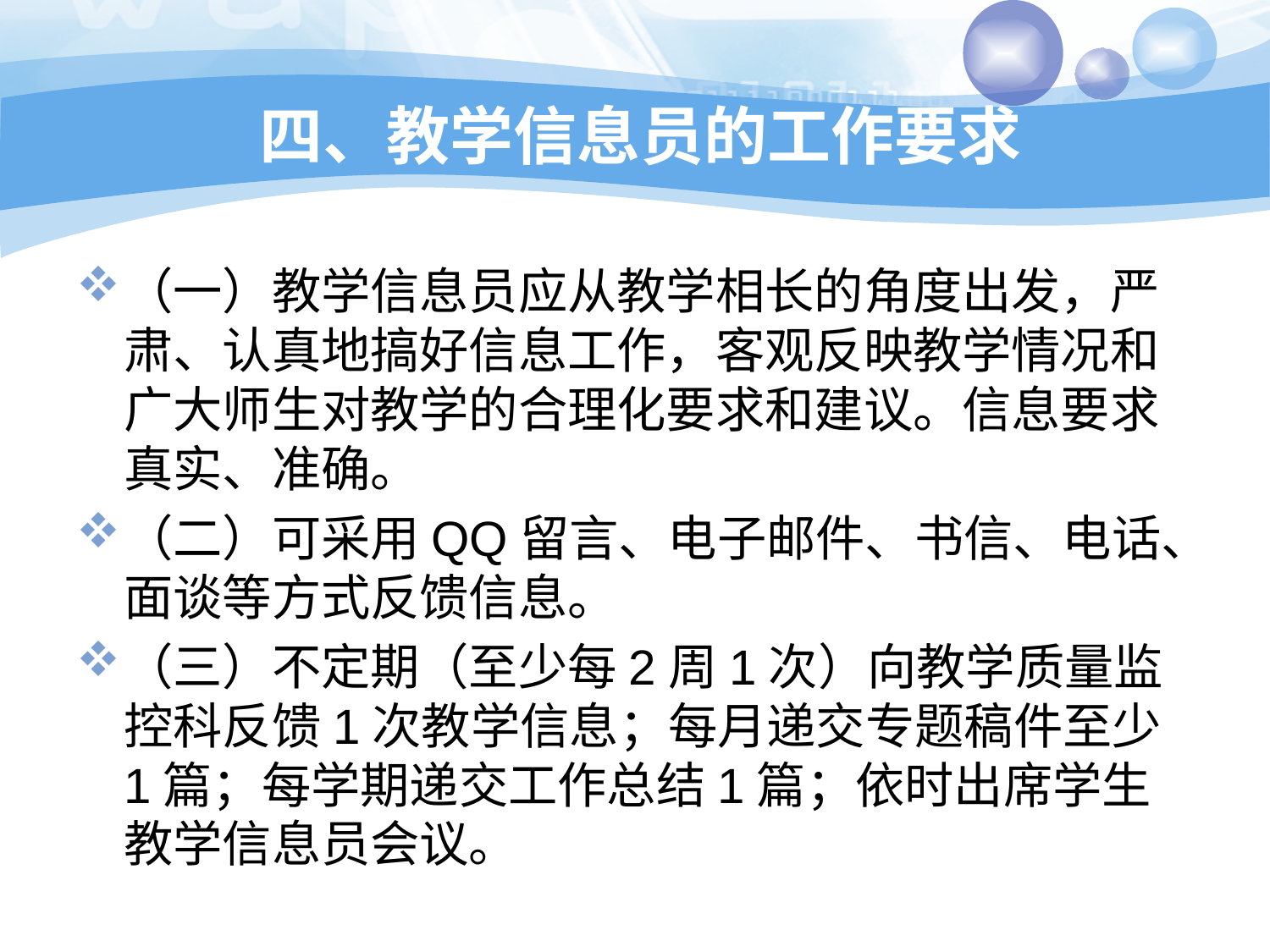

# 四、教学信息员的工作要求
（一）教学信息员应从教学相长的角度出发，严肃、认真地搞好信息工作，客观反映教学情况和广大师生对教学的合理化要求和建议。信息要求真实、准确。
（二）可采用QQ留言、电子邮件、书信、电话、面谈等方式反馈信息。
（三）不定期（至少每2周1次）向教学质量监控科反馈1次教学信息；每月递交专题稿件至少1篇；每学期递交工作总结1篇；依时出席学生教学信息员会议。